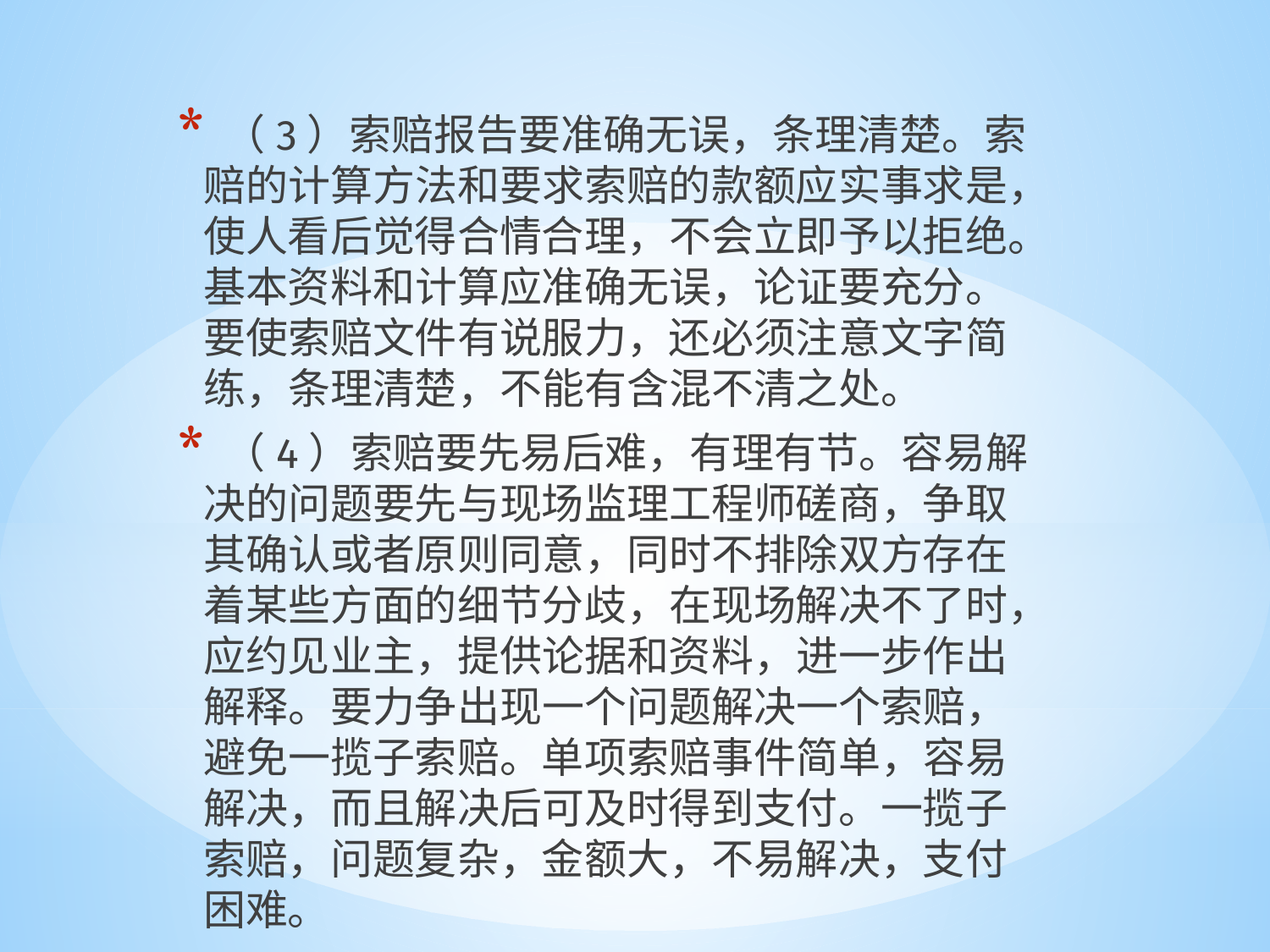

（3）索赔报告要准确无误，条理清楚。索赔的计算方法和要求索赔的款额应实事求是，使人看后觉得合情合理，不会立即予以拒绝。基本资料和计算应准确无误，论证要充分。要使索赔文件有说服力，还必须注意文字简练，条理清楚，不能有含混不清之处。
 （4）索赔要先易后难，有理有节。容易解决的问题要先与现场监理工程师磋商，争取其确认或者原则同意，同时不排除双方存在着某些方面的细节分歧，在现场解决不了时，应约见业主，提供论据和资料，进一步作出解释。要力争出现一个问题解决一个索赔，避免一揽子索赔。单项索赔事件简单，容易解决，而且解决后可及时得到支付。一揽子索赔，问题复杂，金额大，不易解决，支付困难。

#